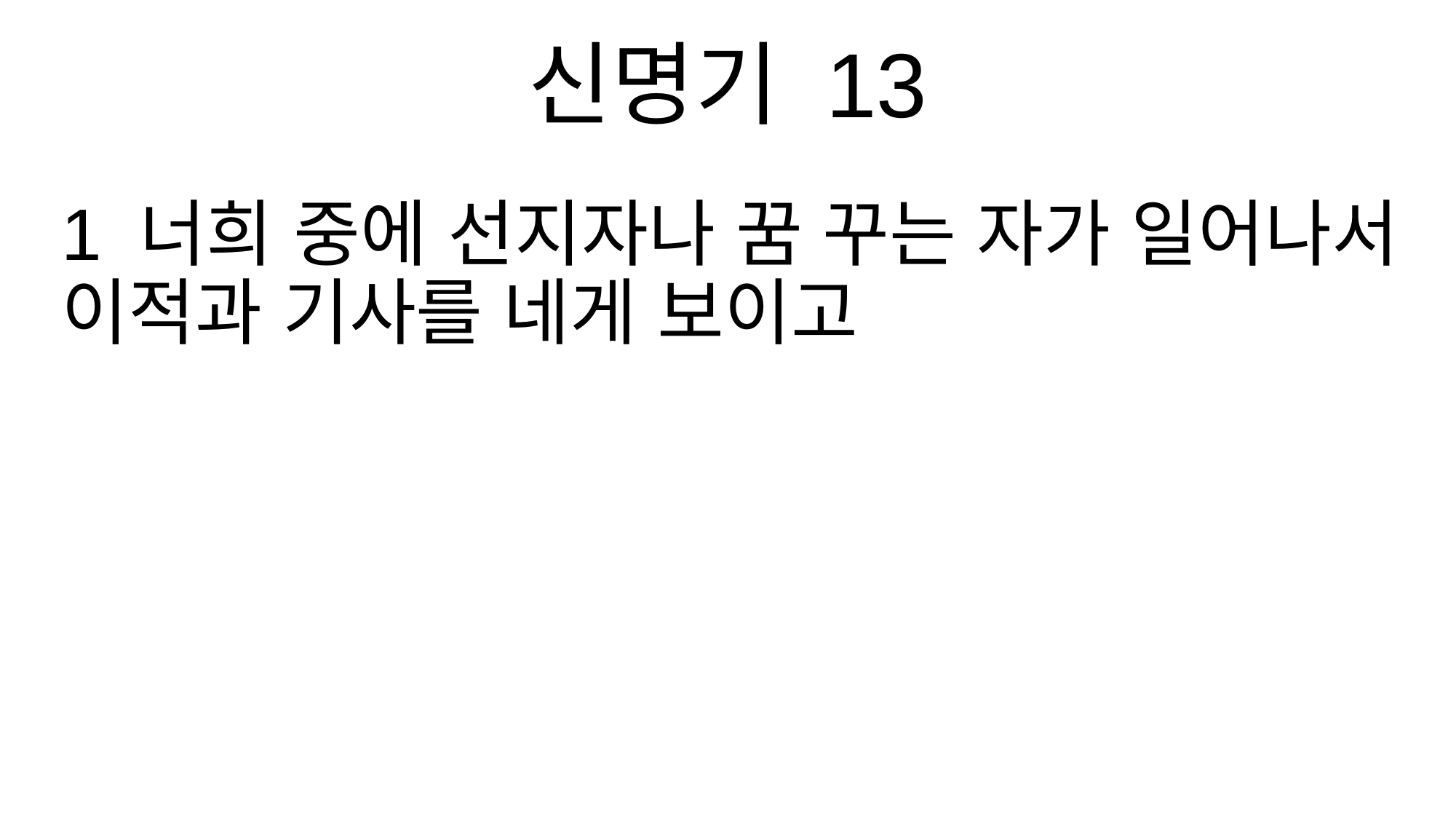

신명기 13
1 너희 중에 선지자나 꿈 꾸는 자가 일어나서 이적과 기사를 네게 보이고